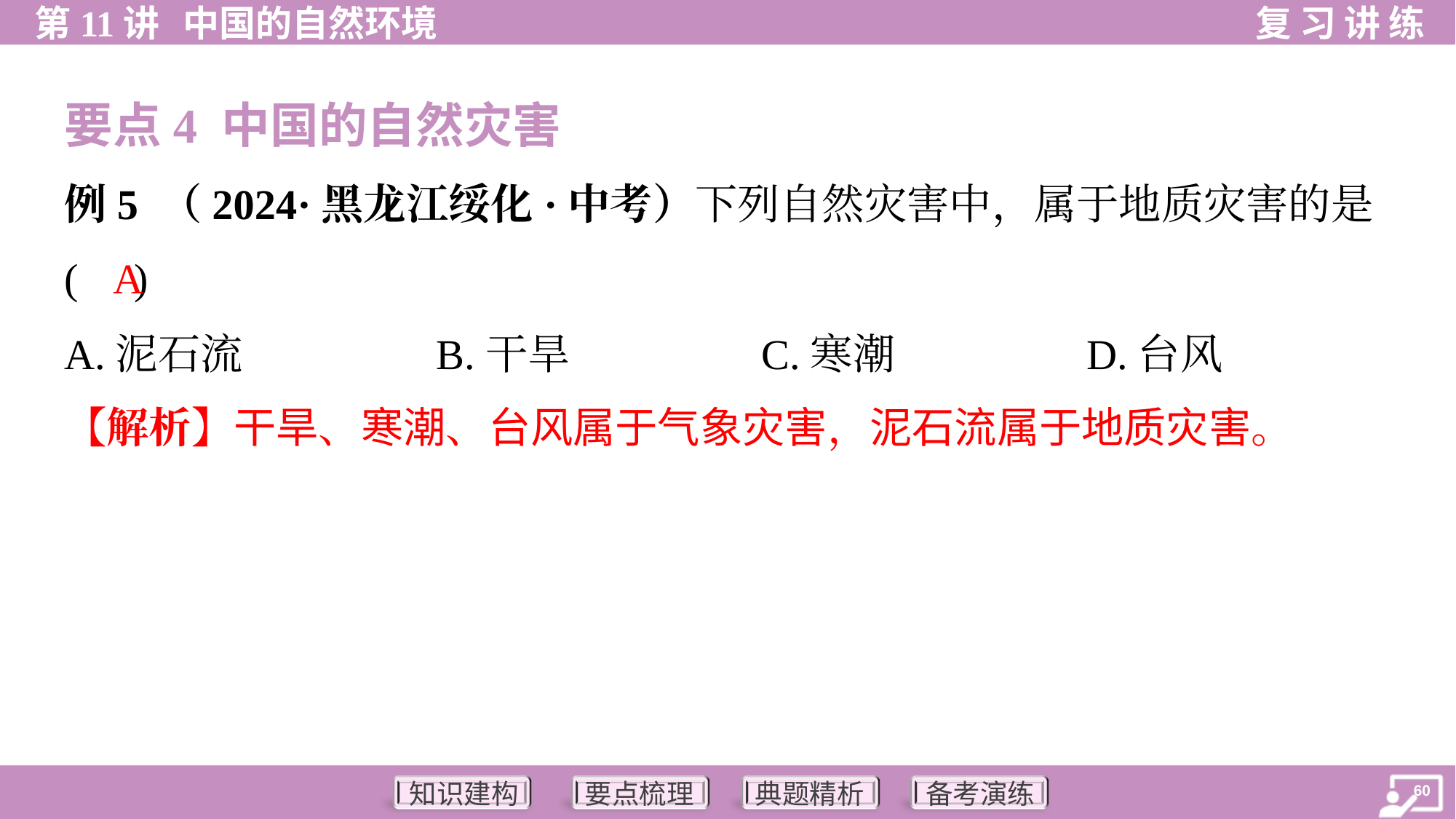

要点4 中国的自然灾害
例5 （2024·黑龙江绥化·中考）下列自然灾害中，属于地质灾害的是
(     )
A
A.泥石流	B.干旱	C.寒潮	D.台风
【解析】干旱、寒潮、台风属于气象灾害，泥石流属于地质灾害。